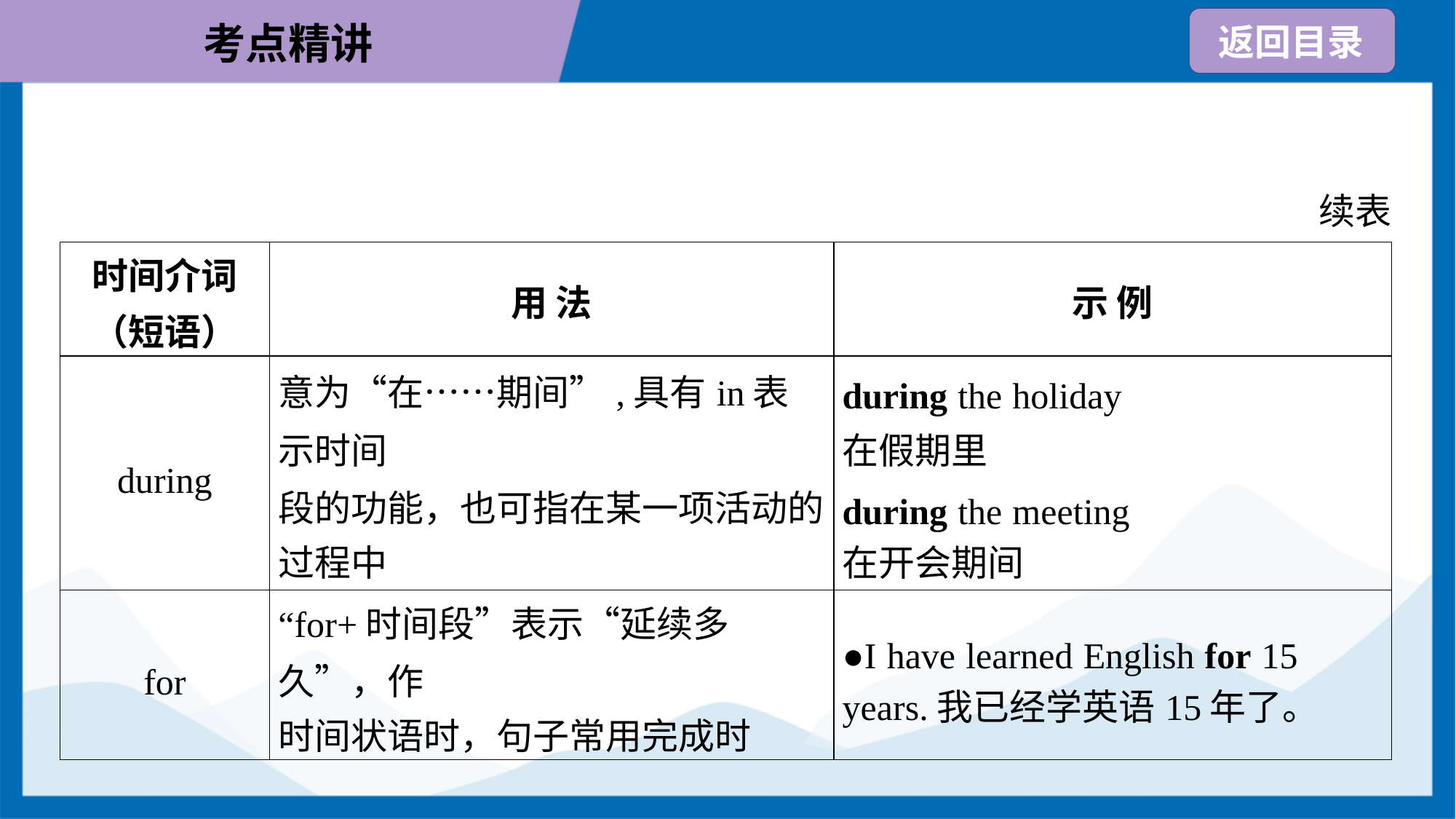

续表
| 时间介词 （短语） | 用 法 | 示 例 |
| --- | --- | --- |
| during | 意为“在……期间”,具有in表示时间 段的功能，也可指在某一项活动的 过程中 | during the holiday 在假期里 during the meeting 在开会期间 |
| for | “for+时间段”表示“延续多久”，作 时间状语时，句子常用完成时 | ●I have learned English for 15 years.我已经学英语15年了。 |